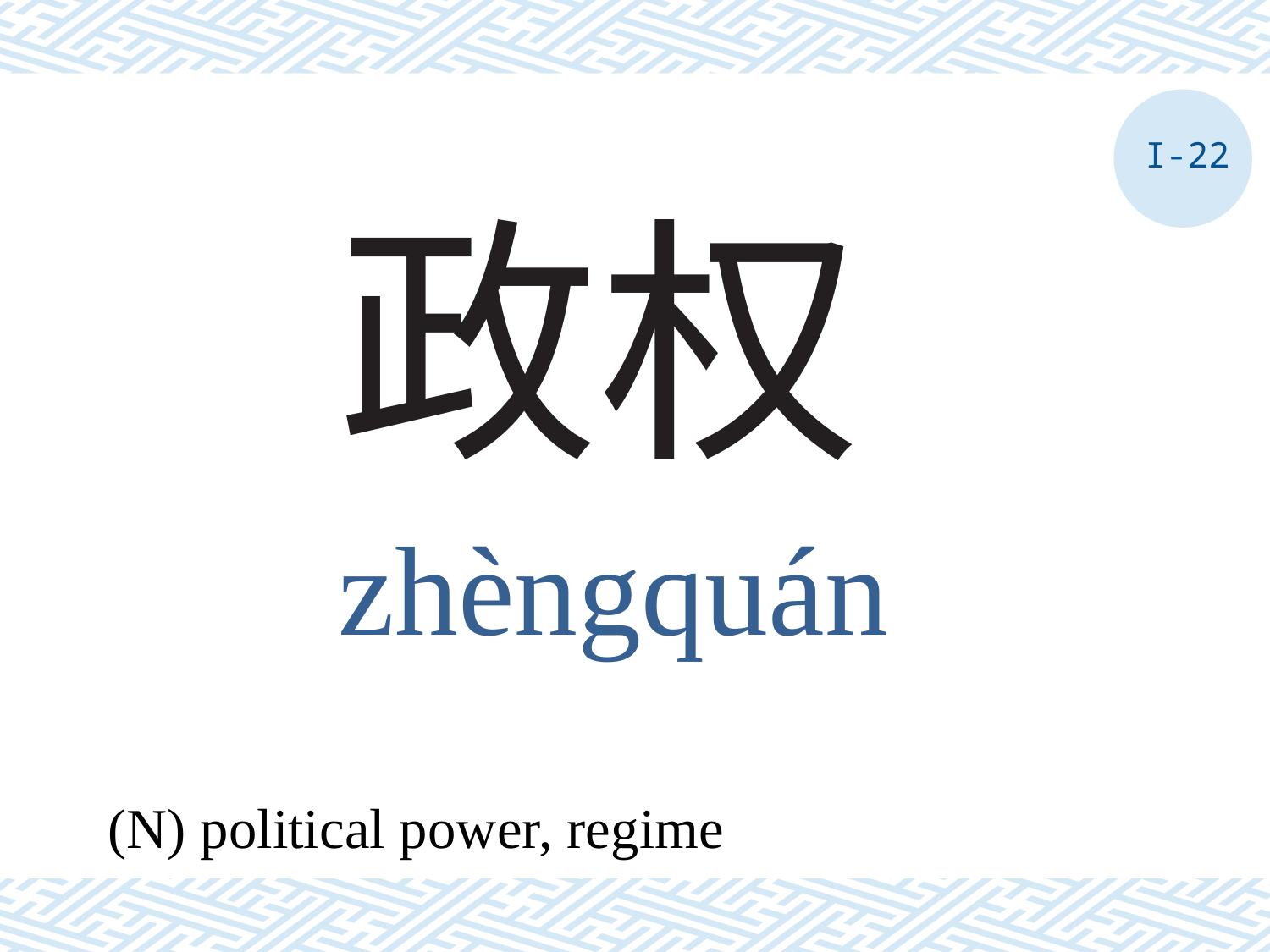

I-22

# 政权
zhèngquán
(N) political power, regime